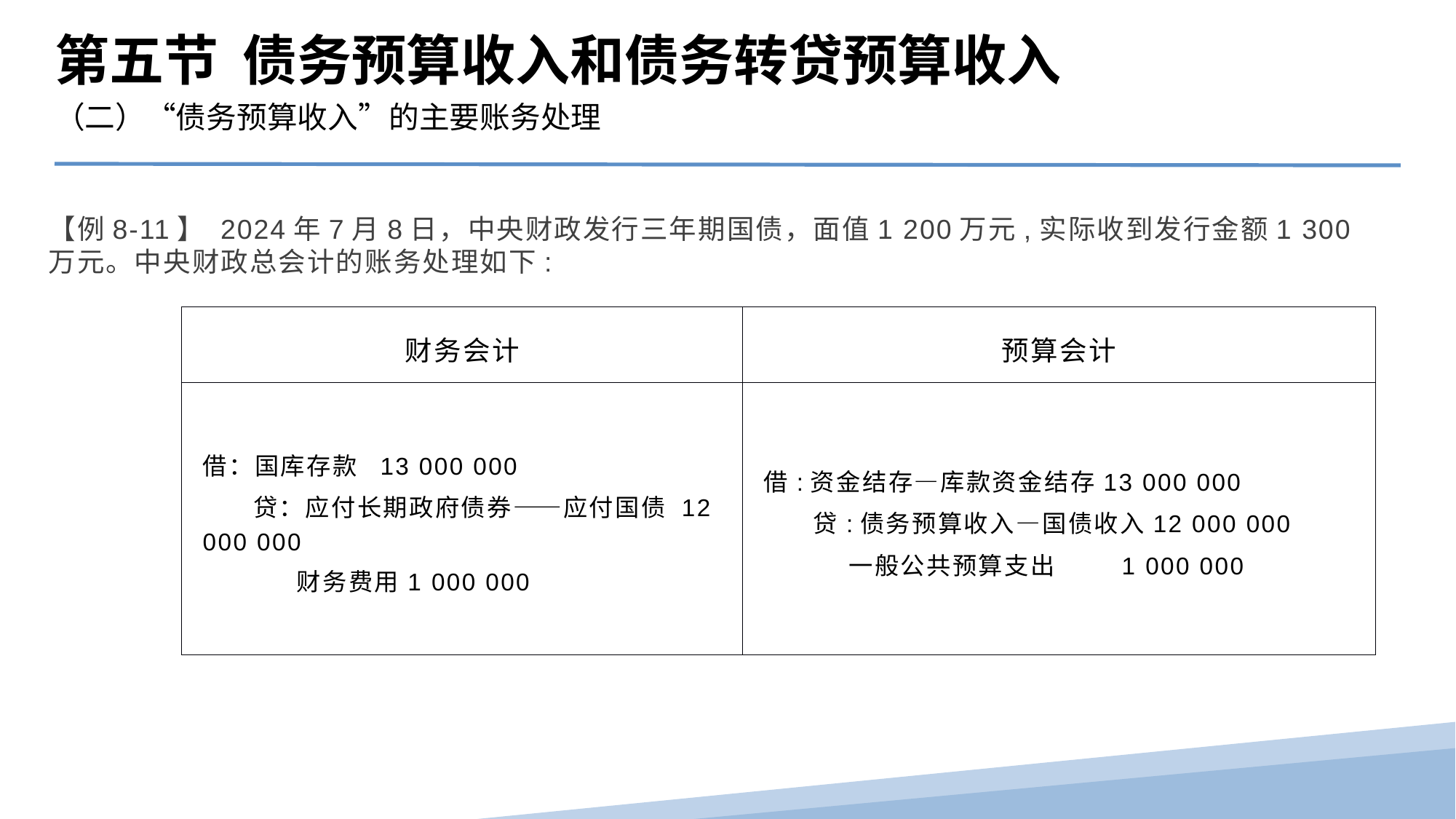

第五节  债务预算收入和债务转贷预算收入
（二）“债务预算收入”的主要账务处理
【例8-11】 2024年7月8日，中央财政发行三年期国债，面值1 200万元,实际收到发行金额1 300万元。中央财政总会计的账务处理如下:

| 财务会计 | 预算会计 |
| --- | --- |
| 借：国库存款 13 000 000 贷：应付长期政府债券——应付国债 12 000 000 财务费用1 000 000 | 借:资金结存—库款资金结存13 000 000 贷:债务预算收入—国债收入12 000 000 一般公共预算支出 1 000 000 |